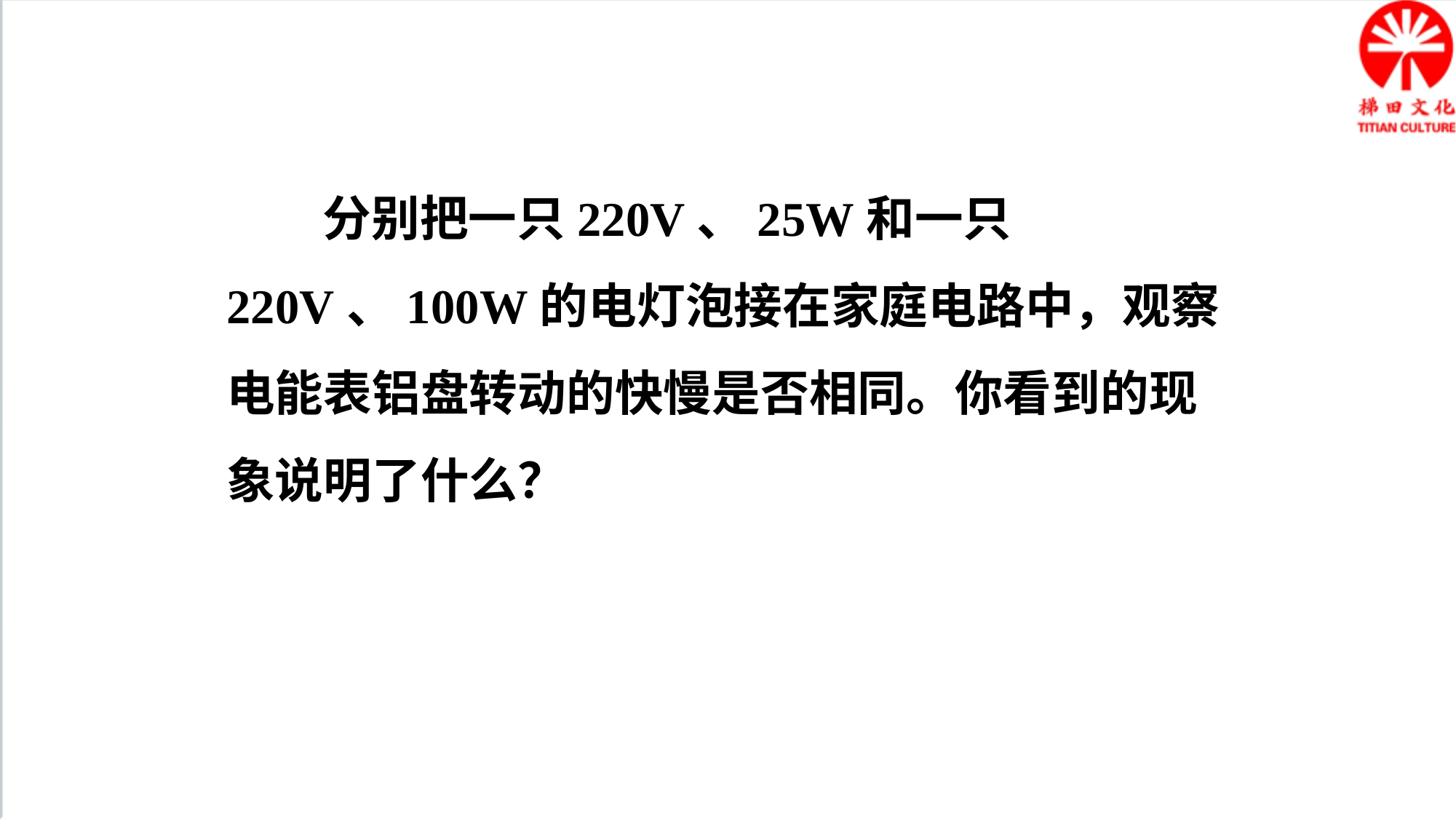

分别把一只220V、25W和一只220V、100W的电灯泡接在家庭电路中，观察电能表铝盘转动的快慢是否相同。你看到的现象说明了什么？